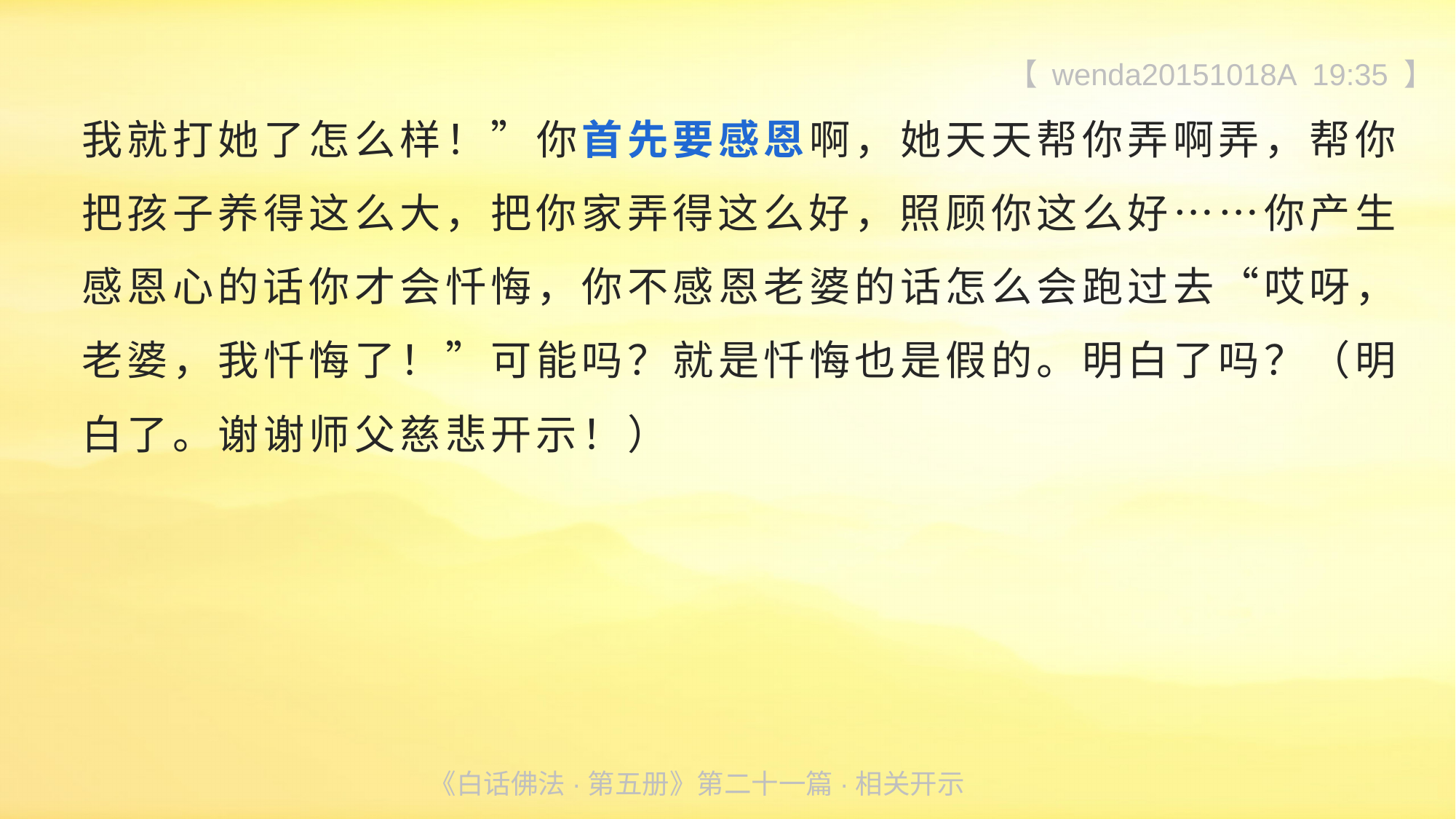

【 wenda20151018A  19:35 】
我就打她了怎么样！”你首先要感恩啊，她天天帮你弄啊弄，帮你把孩子养得这么大，把你家弄得这么好，照顾你这么好……你产生感恩心的话你才会忏悔，你不感恩老婆的话怎么会跑过去“哎呀，老婆，我忏悔了！”可能吗？就是忏悔也是假的。明白了吗？（明
白了。谢谢师父慈悲开示！）

《白话佛法·第五册》第二十一篇·相关开示